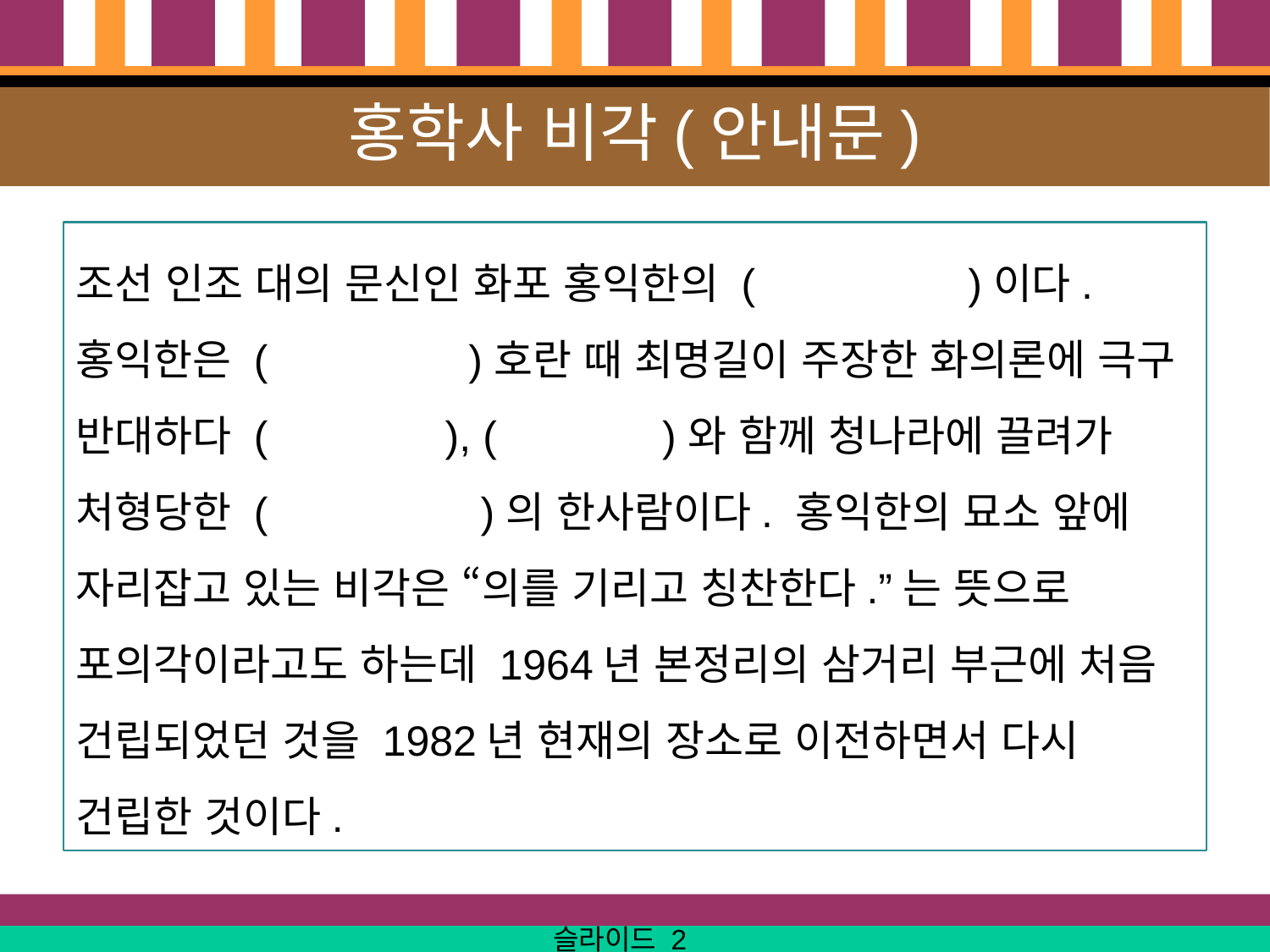

# 홍학사 비각(안내문)
조선 인조 대의 문신인 화포 홍익한의 (                  )이다. 홍익한은 (                 )호란 때 최명길이 주장한 화의론에 극구 반대하다 (               ), (              )와 함께 청나라에 끌려가 처형당한 (                  )의 한사람이다. 홍익한의 묘소 앞에 자리잡고 있는 비각은 “의를 기리고 칭찬한다.”는 뜻으로 포의각이라고도 하는데 1964년 본정리의 삼거리 부근에 처음 건립되었던 것을 1982년 현재의 장소로 이전하면서 다시 건립한 것이다.
슬라이드 2